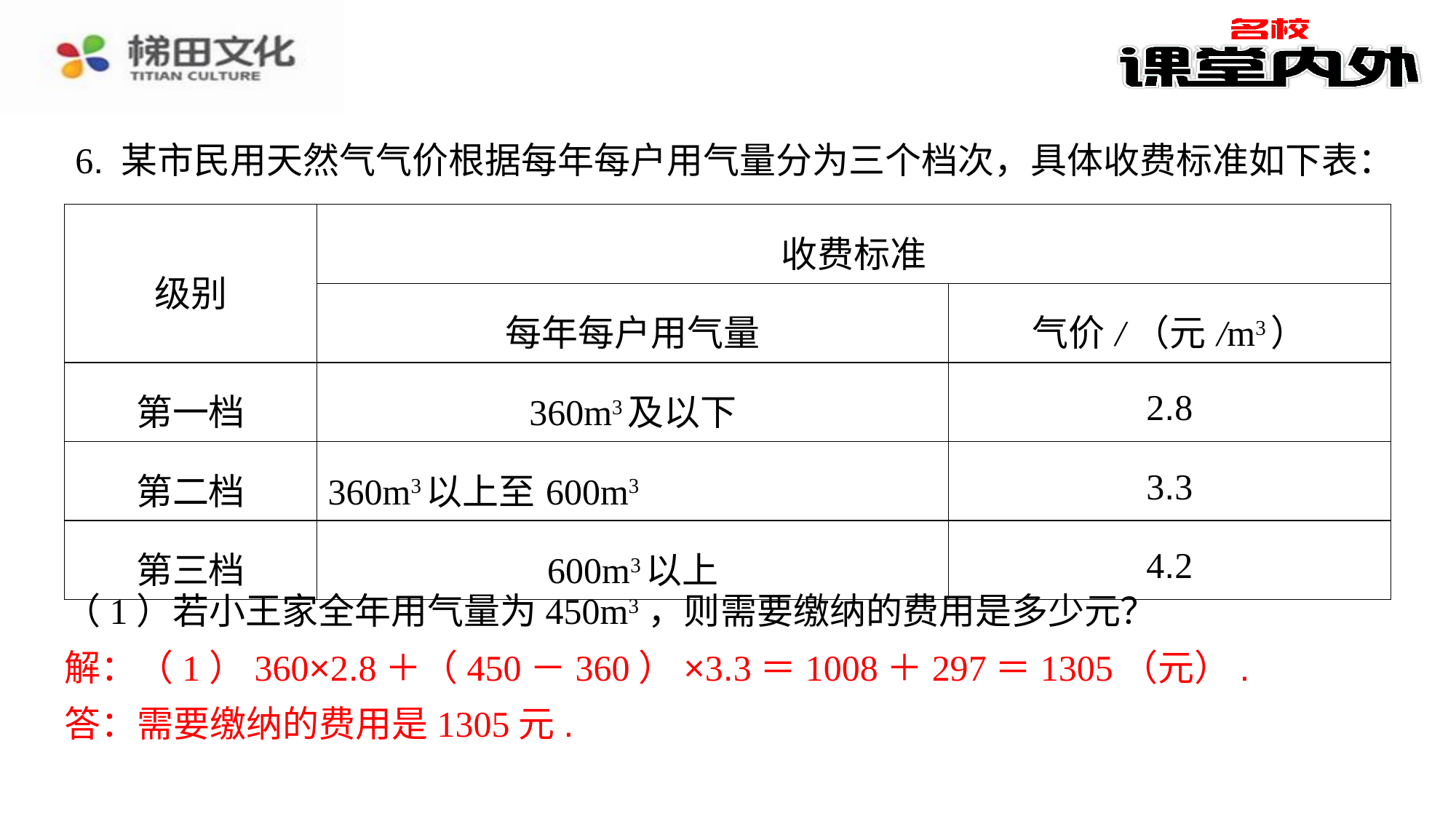

6. 某市民用天然气气价根据每年每户用气量分为三个档次，具体收费标准如下表：
| 级别 | 收费标准 |  |
| --- | --- | --- |
|  | 每年每户用气量 | 气价/（元/m3） |
| 第一档 | 360m3及以下 | 2.8 |
| 第二档 | 360m3以上至600m3 | 3.3 |
| 第三档 | 600m3以上 | 4.2 |
（1）若小王家全年用气量为450m3，则需要缴纳的费用是多少元？
解：（1）360×2.8＋（450－360）×3.3＝1008＋297＝1305（元）.
答：需要缴纳的费用是1305元.
解：（1）360×2.8＋（450－360）×3.3＝1008＋297＝1305（元）.
答：需要缴纳的费用是1305元.